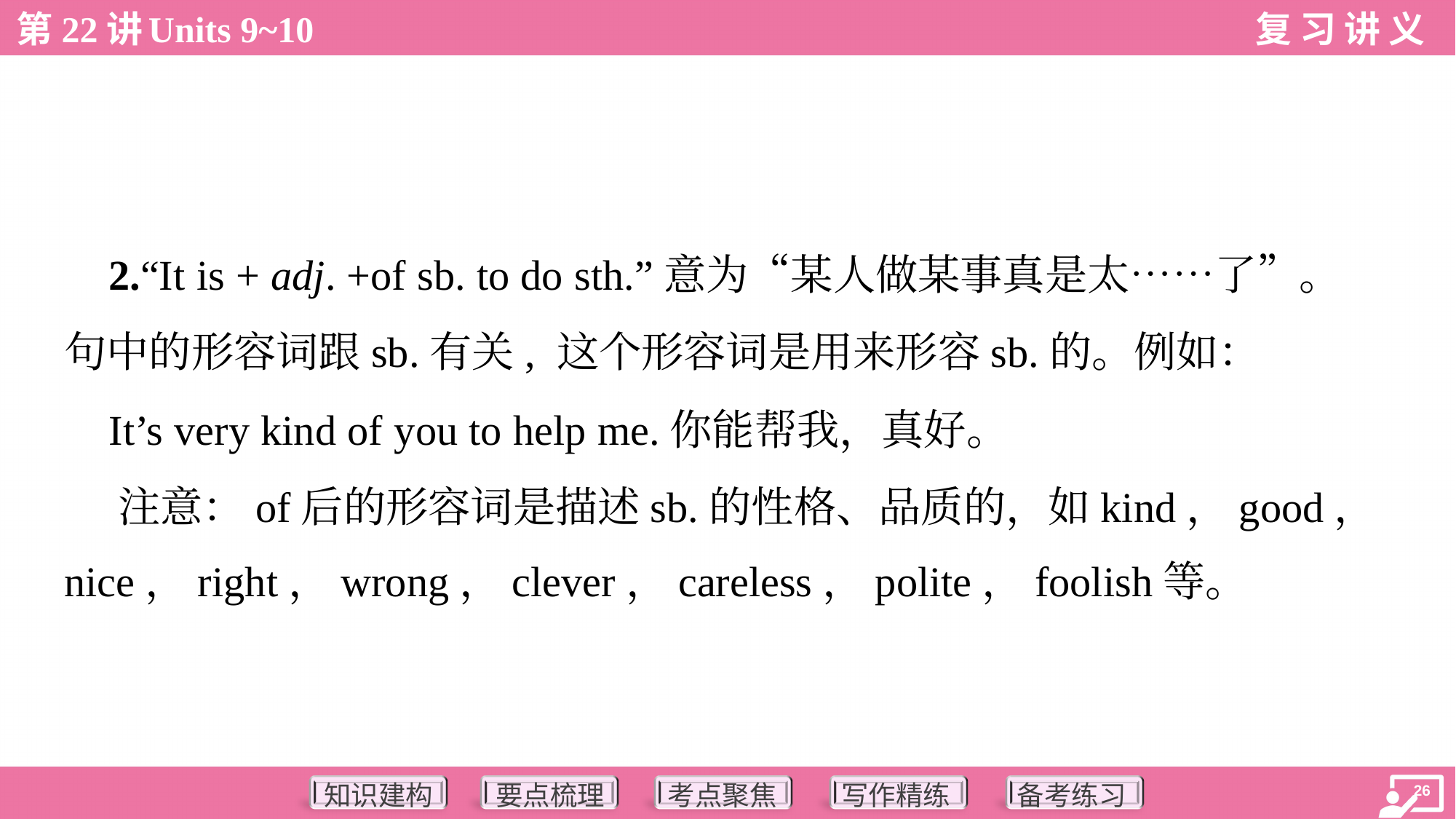

2.“It is + adj. +of sb. to do sth.”意为“某人做某事真是太……了”。
句中的形容词跟sb.有关, 这个形容词是用来形容sb.的。例如：
    It’s very kind of you to help me.你能帮我，真好。
    注意：of后的形容词是描述sb.的性格、品质的，如kind，good，
nice，right，wrong，clever，careless，polite，foolish等。